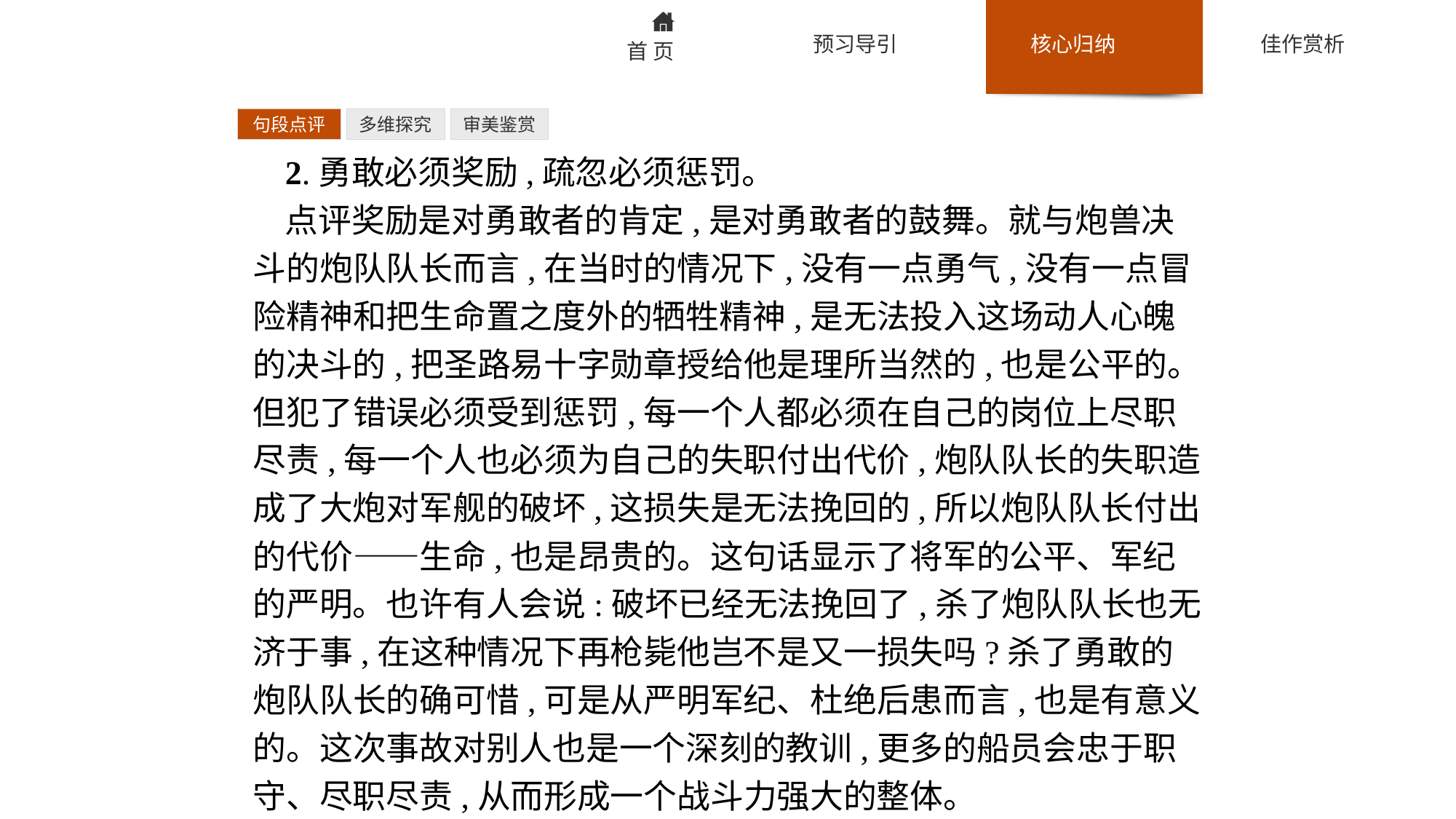

句段点评
多维探究
审美鉴赏
2.勇敢必须奖励,疏忽必须惩罚。
点评奖励是对勇敢者的肯定,是对勇敢者的鼓舞。就与炮兽决斗的炮队队长而言,在当时的情况下,没有一点勇气,没有一点冒险精神和把生命置之度外的牺牲精神,是无法投入这场动人心魄的决斗的,把圣路易十字勋章授给他是理所当然的,也是公平的。但犯了错误必须受到惩罚,每一个人都必须在自己的岗位上尽职尽责,每一个人也必须为自己的失职付出代价,炮队队长的失职造成了大炮对军舰的破坏,这损失是无法挽回的,所以炮队队长付出的代价——生命,也是昂贵的。这句话显示了将军的公平、军纪的严明。也许有人会说:破坏已经无法挽回了,杀了炮队队长也无济于事,在这种情况下再枪毙他岂不是又一损失吗?杀了勇敢的炮队队长的确可惜,可是从严明军纪、杜绝后患而言,也是有意义的。这次事故对别人也是一个深刻的教训,更多的船员会忠于职守、尽职尽责,从而形成一个战斗力强大的整体。